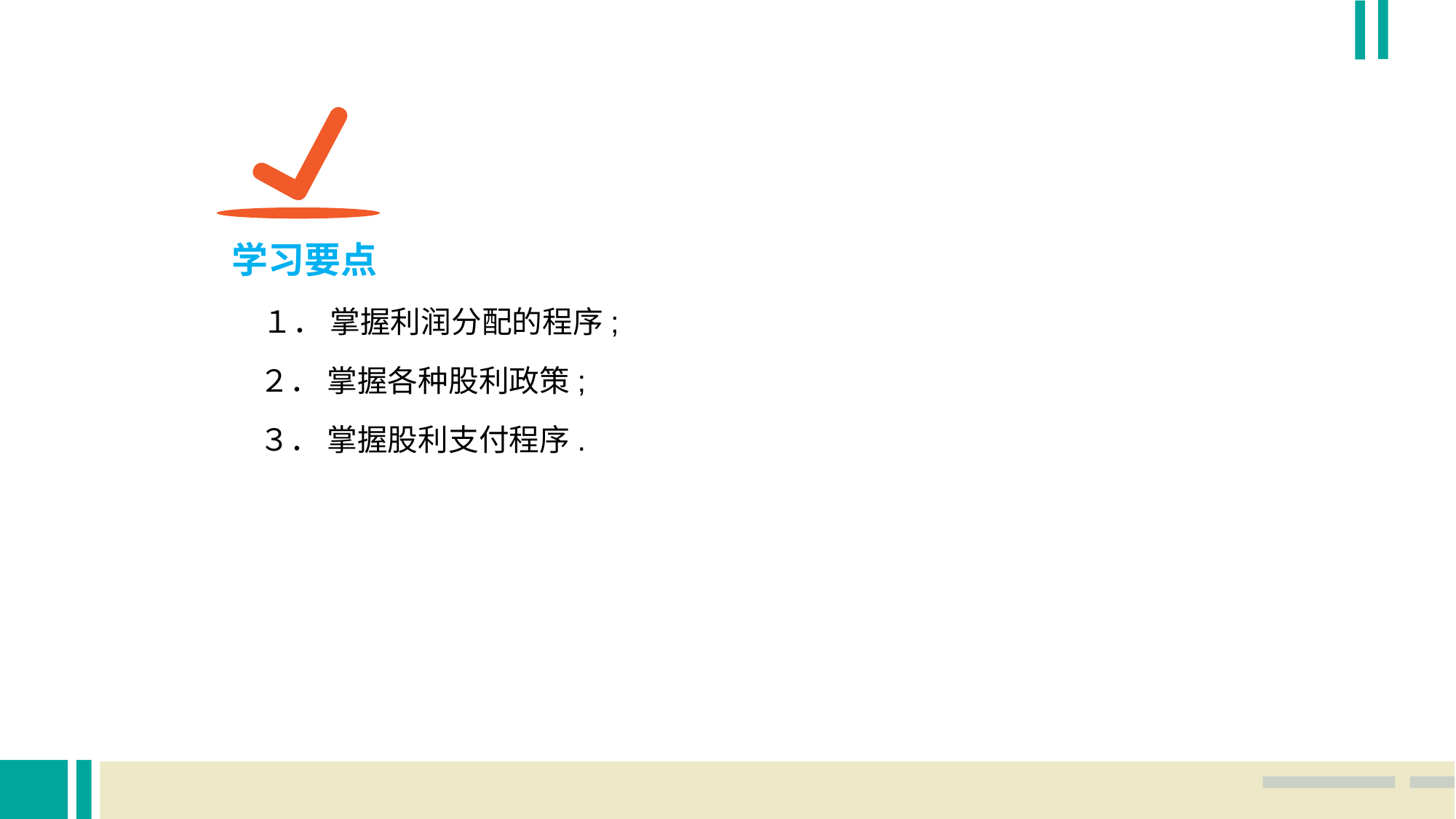

学习要点
　１． 掌握利润分配的程序;
   ２． 掌握各种股利政策;
   ３． 掌握股利支付程序.